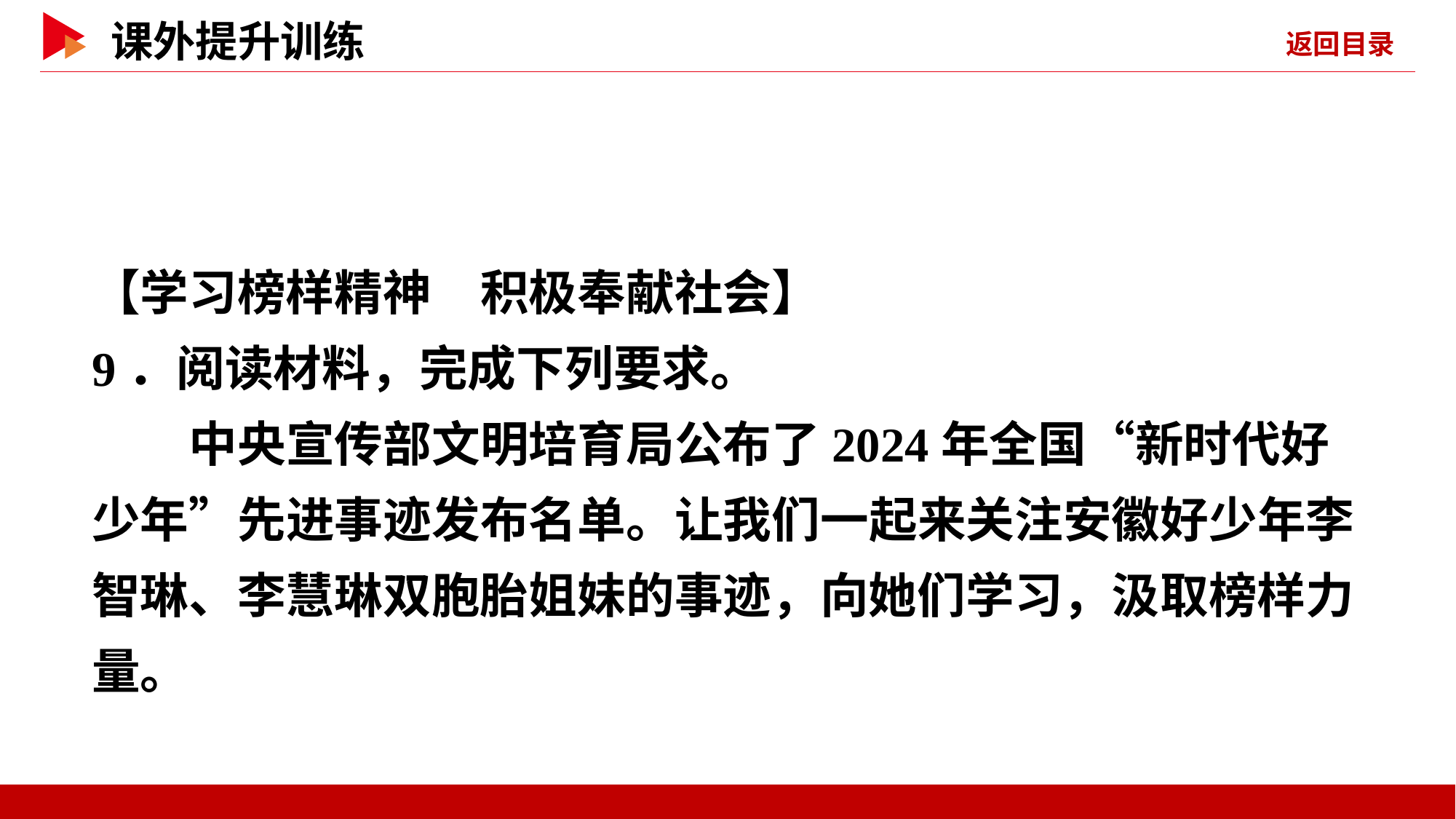

【学习榜样精神　积极奉献社会】
9．阅读材料，完成下列要求。
　　中央宣传部文明培育局公布了2024年全国“新时代好少年”先进事迹发布名单。让我们一起来关注安徽好少年李智琳、李慧琳双胞胎姐妹的事迹，向她们学习，汲取榜样力量。